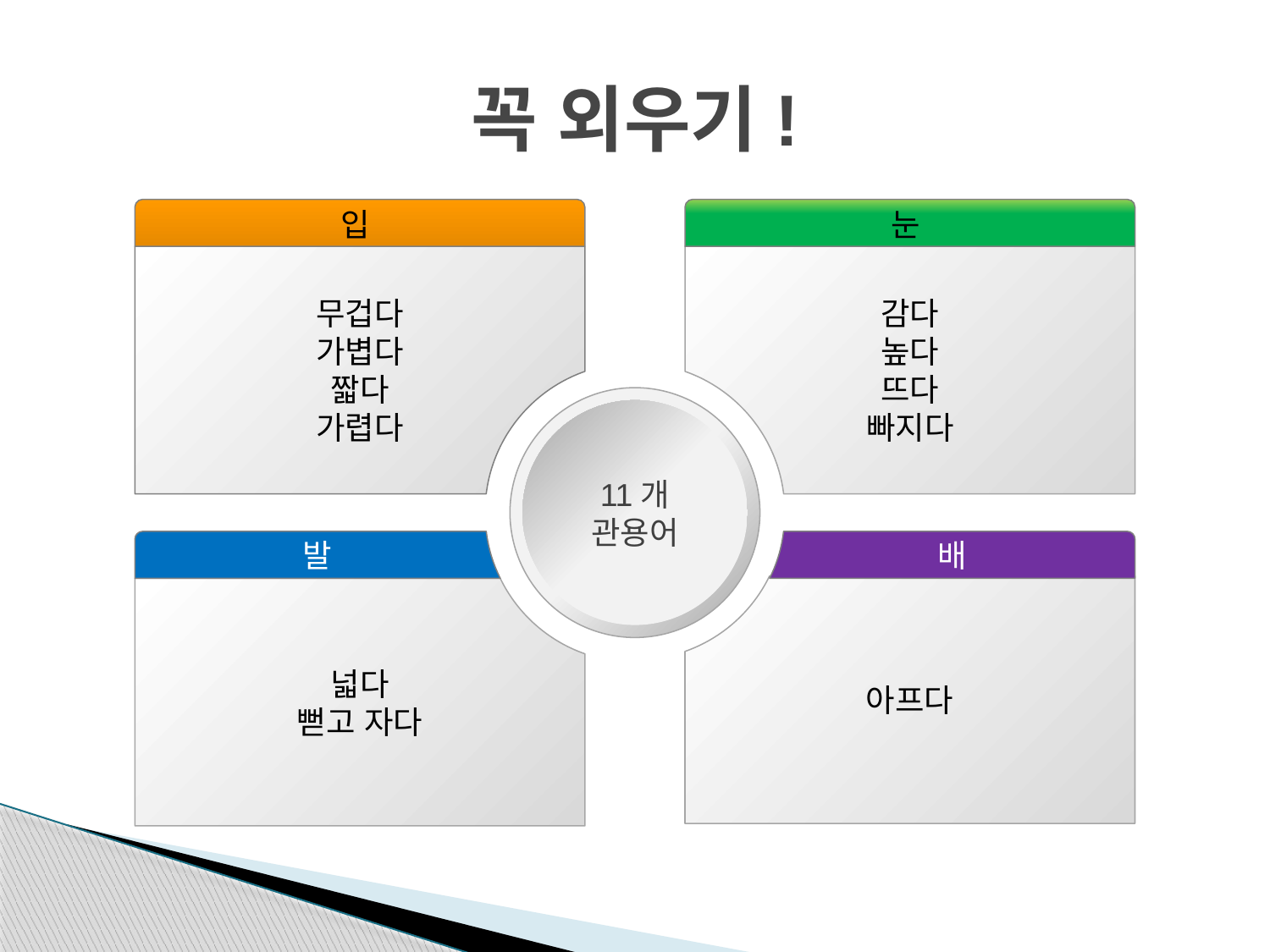

# 꼭 외우기!
입
눈

무겁다
가볍다
짧다
가렵다
감다
높다
뜨다
빠지다

11개 관용어
발
배
아프다
넓다
뻗고 자다